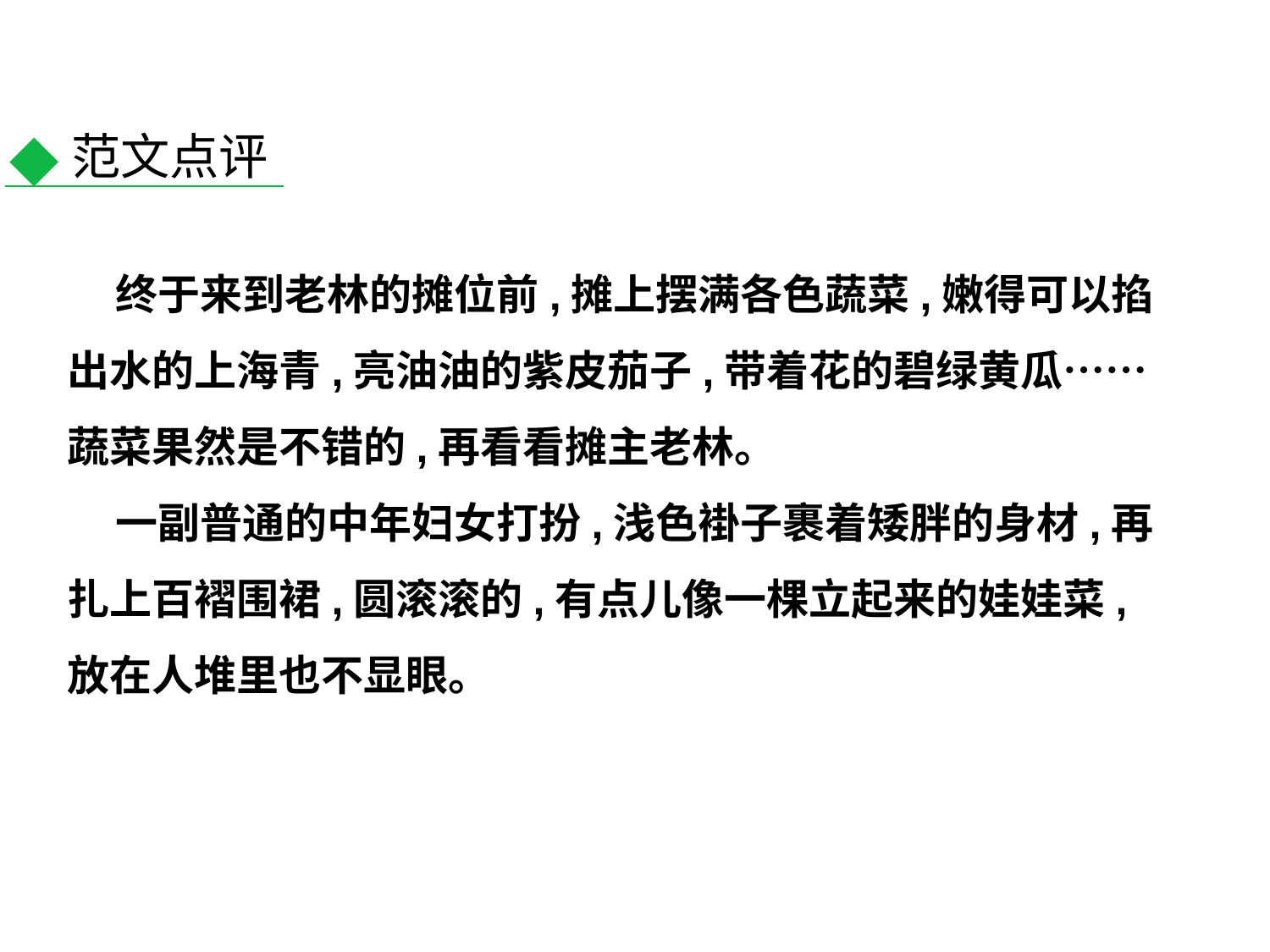

范文点评

    终于来到老林的摊位前,摊上摆满各色蔬菜,嫩得可以掐出水的上海青,亮油油的紫皮茄子,带着花的碧绿黄瓜……蔬菜果然是不错的,再看看摊主老林。
    一副普通的中年妇女打扮,浅色褂子裹着矮胖的身材,再扎上百褶围裙,圆滚滚的,有点儿像一棵立起来的娃娃菜,放在人堆里也不显眼。